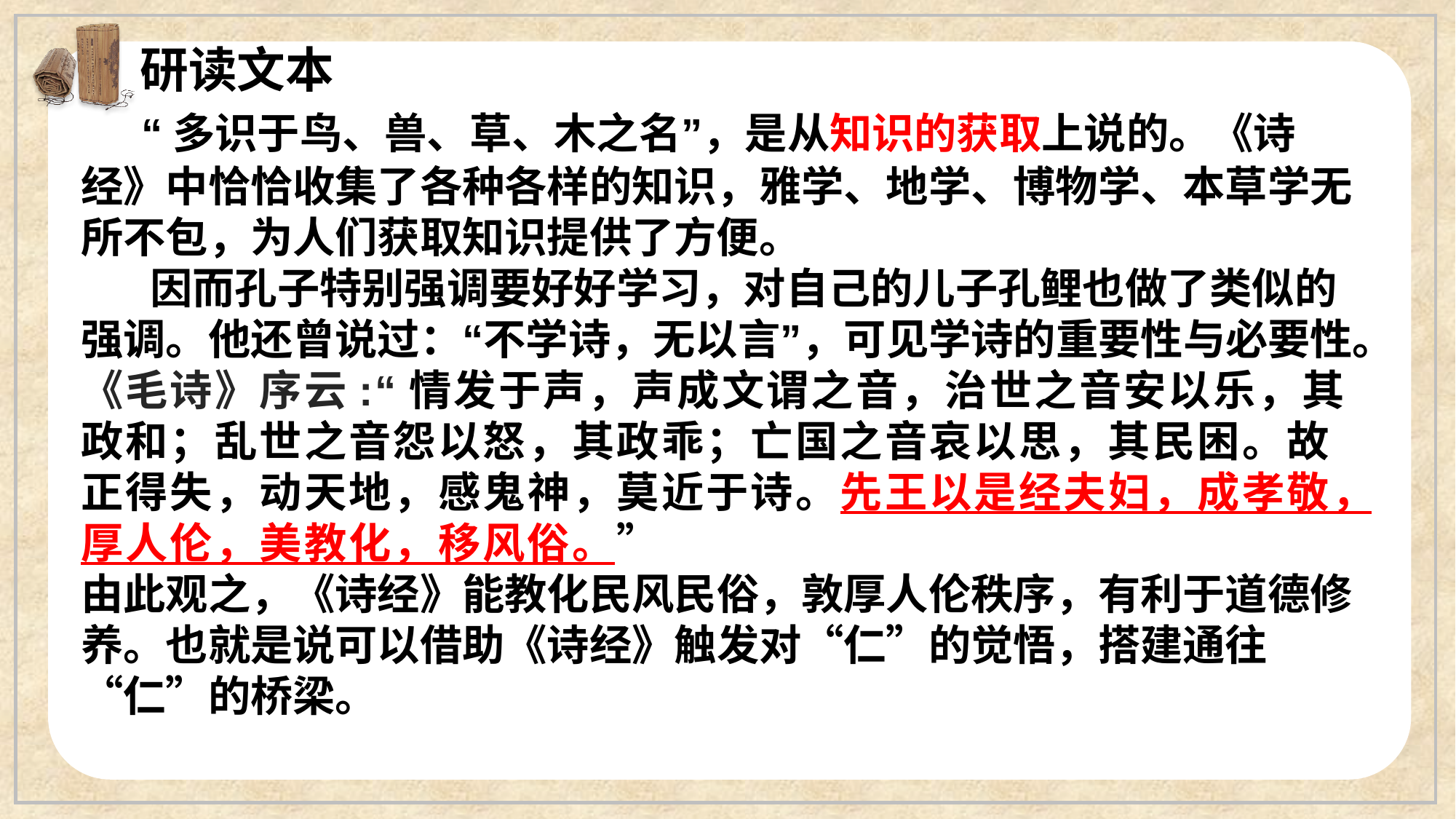

“多识于鸟、兽、草、木之名”，是从知识的获取上说的。《诗经》中恰恰收集了各种各样的知识，雅学、地学、博物学、本草学无所不包，为人们获取知识提供了方便。
     因而孔子特别强调要好好学习，对自己的儿子孔鲤也做了类似的强调。他还曾说过：“不学诗，无以言”，可见学诗的重要性与必要性。
《毛诗》序云:“情发于声，声成文谓之音，治世之音安以乐，其政和；乱世之音怨以怒，其政乖；亡国之音哀以思，其民困。故正得失，动天地，感鬼神，莫近于诗。先王以是经夫妇，成孝敬，厚人伦，美教化，移风俗。”
由此观之，《诗经》能教化民风民俗，敦厚人伦秩序，有利于道德修养。也就是说可以借助《诗经》触发对“仁”的觉悟，搭建通往“仁”的桥梁。